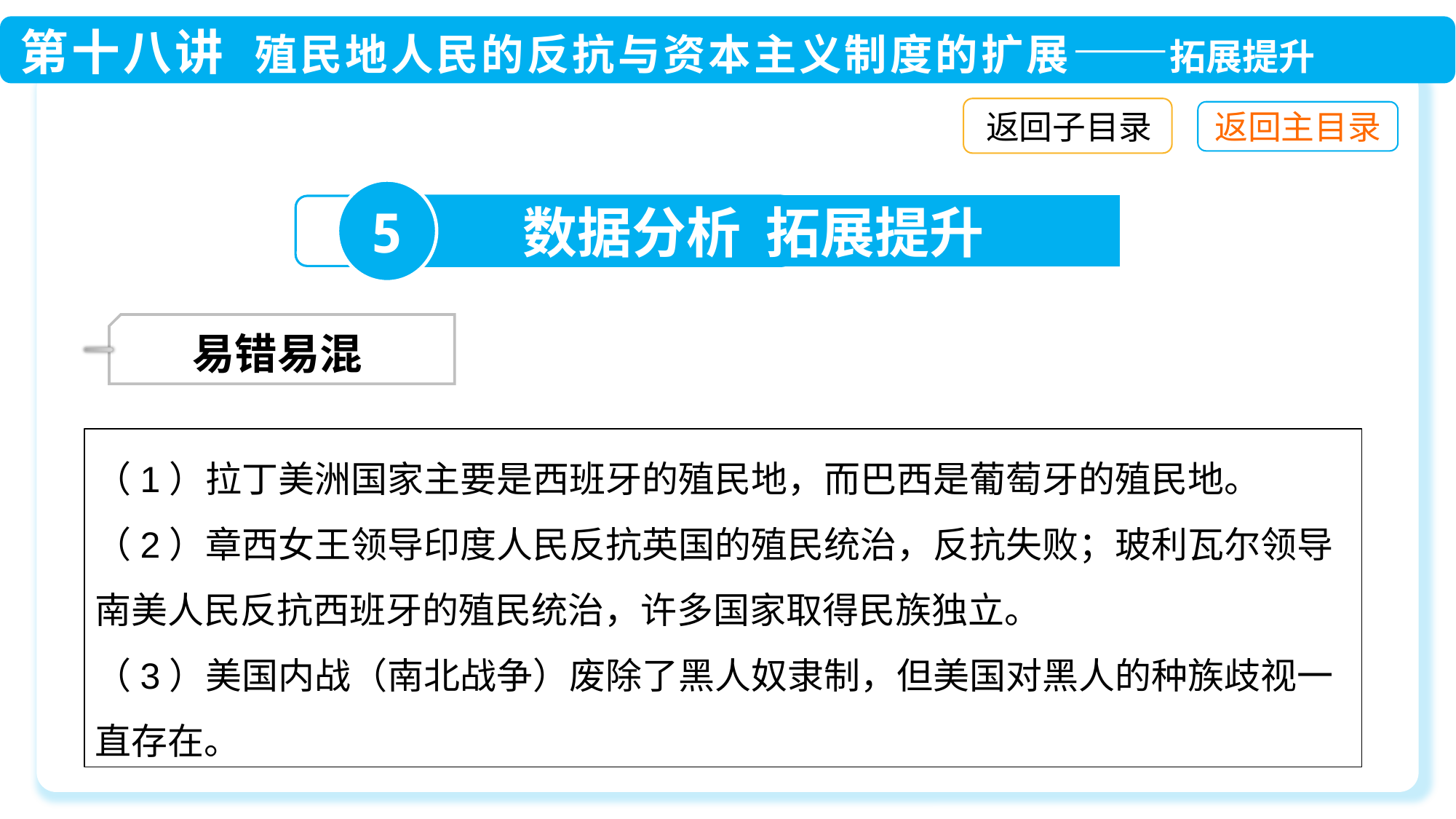

返回子目录
5

数据分析  拓展提升
 易错易混

（1）拉丁美洲国家主要是西班牙的殖民地，而巴西是葡萄牙的殖民地。
（2）章西女王领导印度人民反抗英国的殖民统治，反抗失败；玻利瓦尔领导南美人民反抗西班牙的殖民统治，许多国家取得民族独立。
（3）美国内战（南北战争）废除了黑人奴隶制，但美国对黑人的种族歧视一直存在。